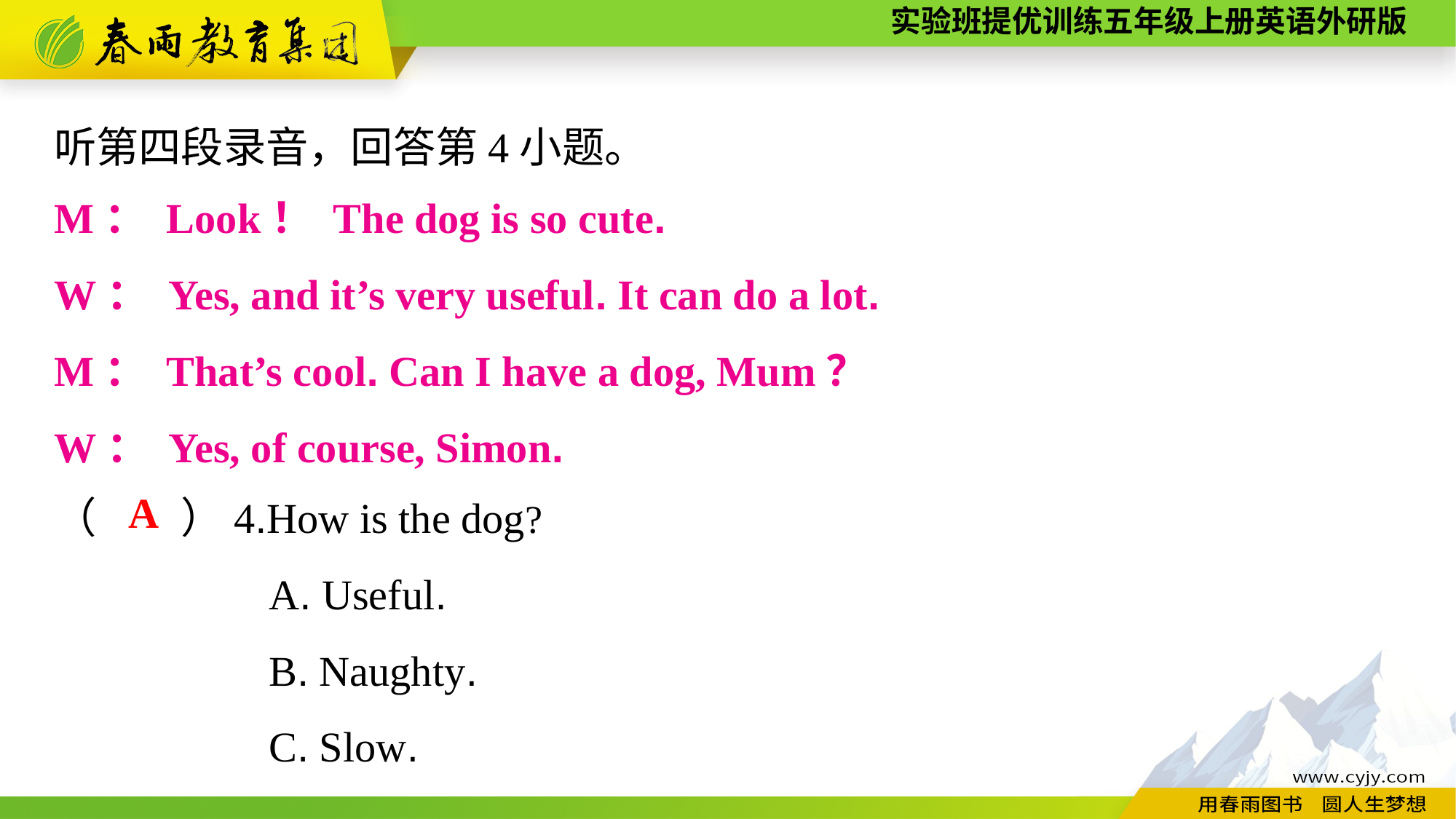

听第四段录音，回答第4小题。

（　　）4.How is the dog?
A. Useful.
B. Naughty.
C. Slow.
M： Look！ The dog is so cute.
W： Yes, and it’s very useful. It can do a lot.
M： That’s cool. Can I have a dog, Mum？
W： Yes, of course, Simon.
A